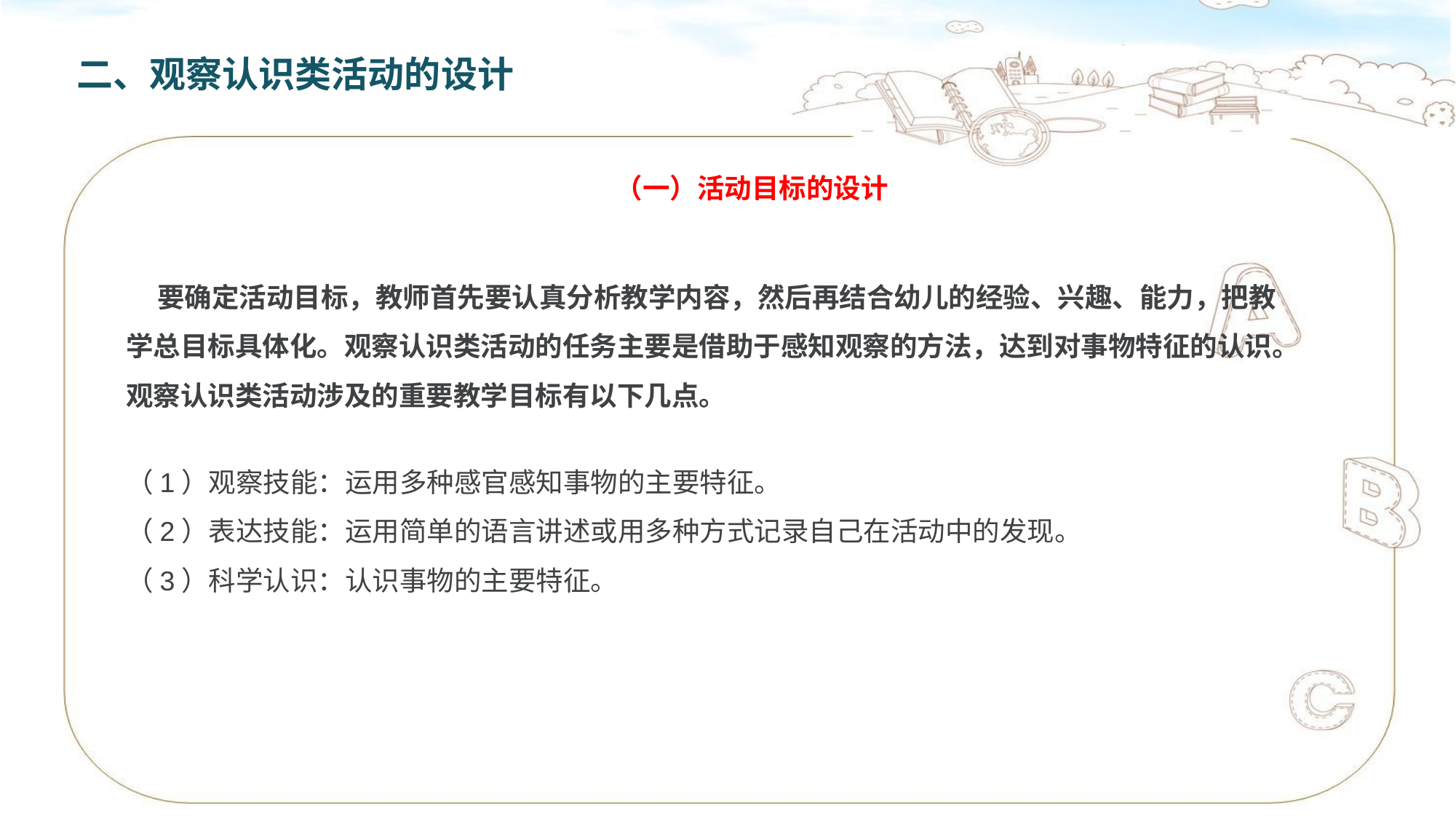

二、观察认识类活动的设计
（一）活动目标的设计
    要确定活动目标，教师首先要认真分析教学内容，然后再结合幼儿的经验、兴趣、能力，把教学总目标具体化。观察认识类活动的任务主要是借助于感知观察的方法，达到对事物特征的认识。观察认识类活动涉及的重要教学目标有以下几点。
（1）观察技能：运用多种感官感知事物的主要特征。
（2）表达技能：运用简单的语言讲述或用多种方式记录自己在活动中的发现。
（3）科学认识：认识事物的主要特征。